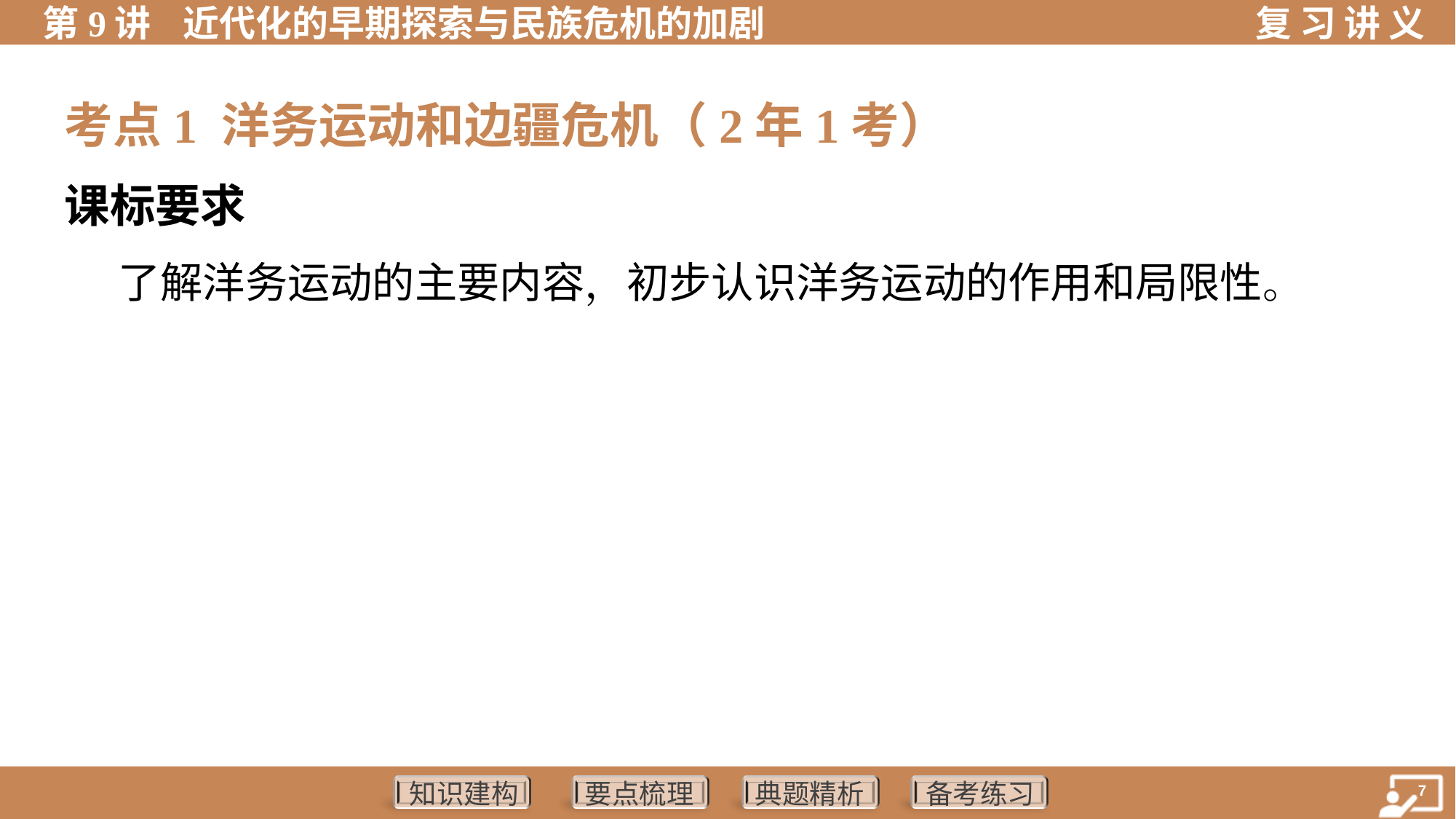

考点1 洋务运动和边疆危机（2年1考）
课标要求
    了解洋务运动的主要内容，初步认识洋务运动的作用和局限性。